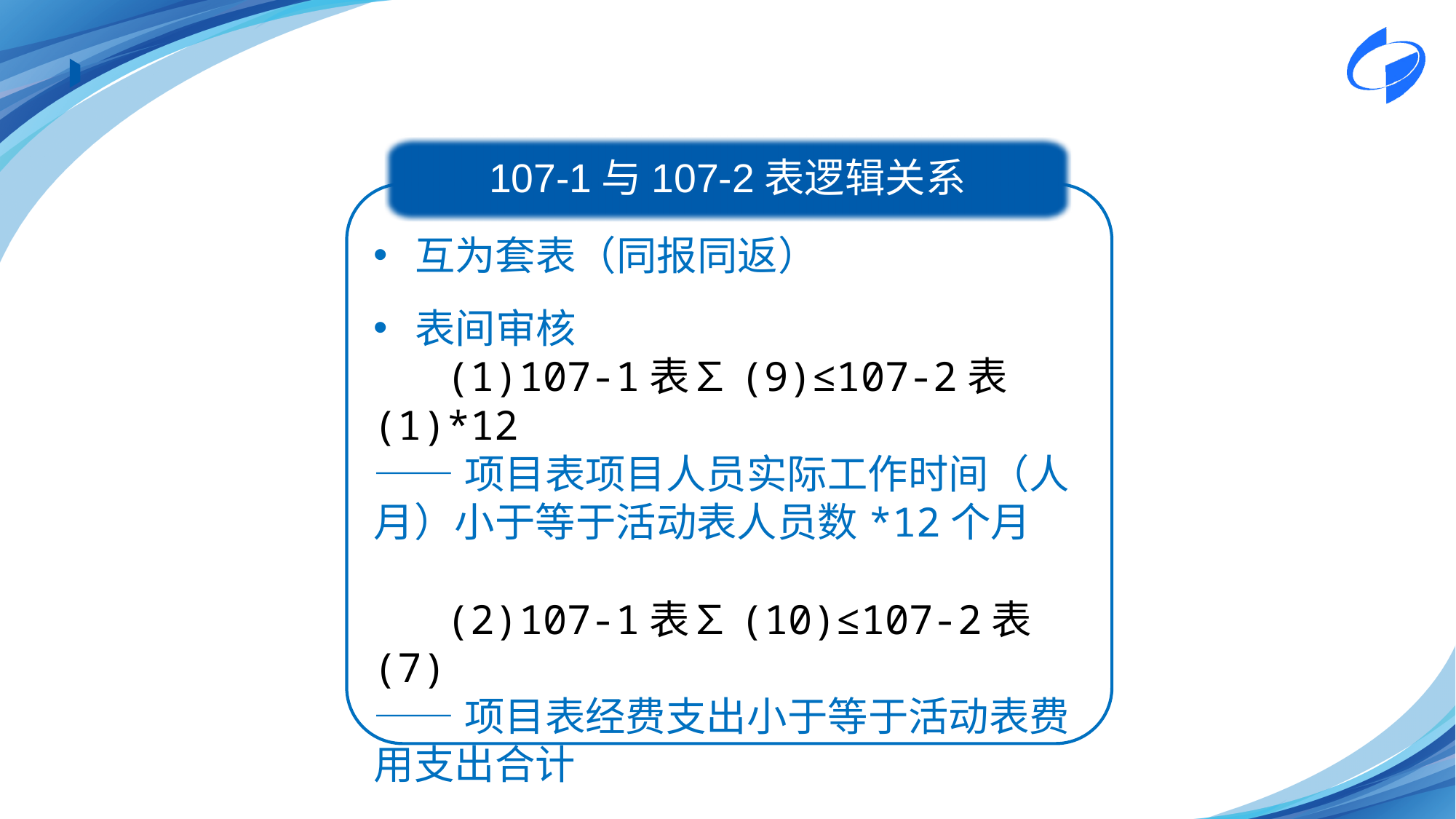

107-1与107-2表逻辑关系
互为套表（同报同返）
表间审核
   (1)107-1表∑(9)≤107-2表(1)*12
——项目表项目人员实际工作时间（人月）小于等于活动表人员数*12个月

   (2)107-1表∑(10)≤107-2表(7)
——项目表经费支出小于等于活动表费用支出合计

64